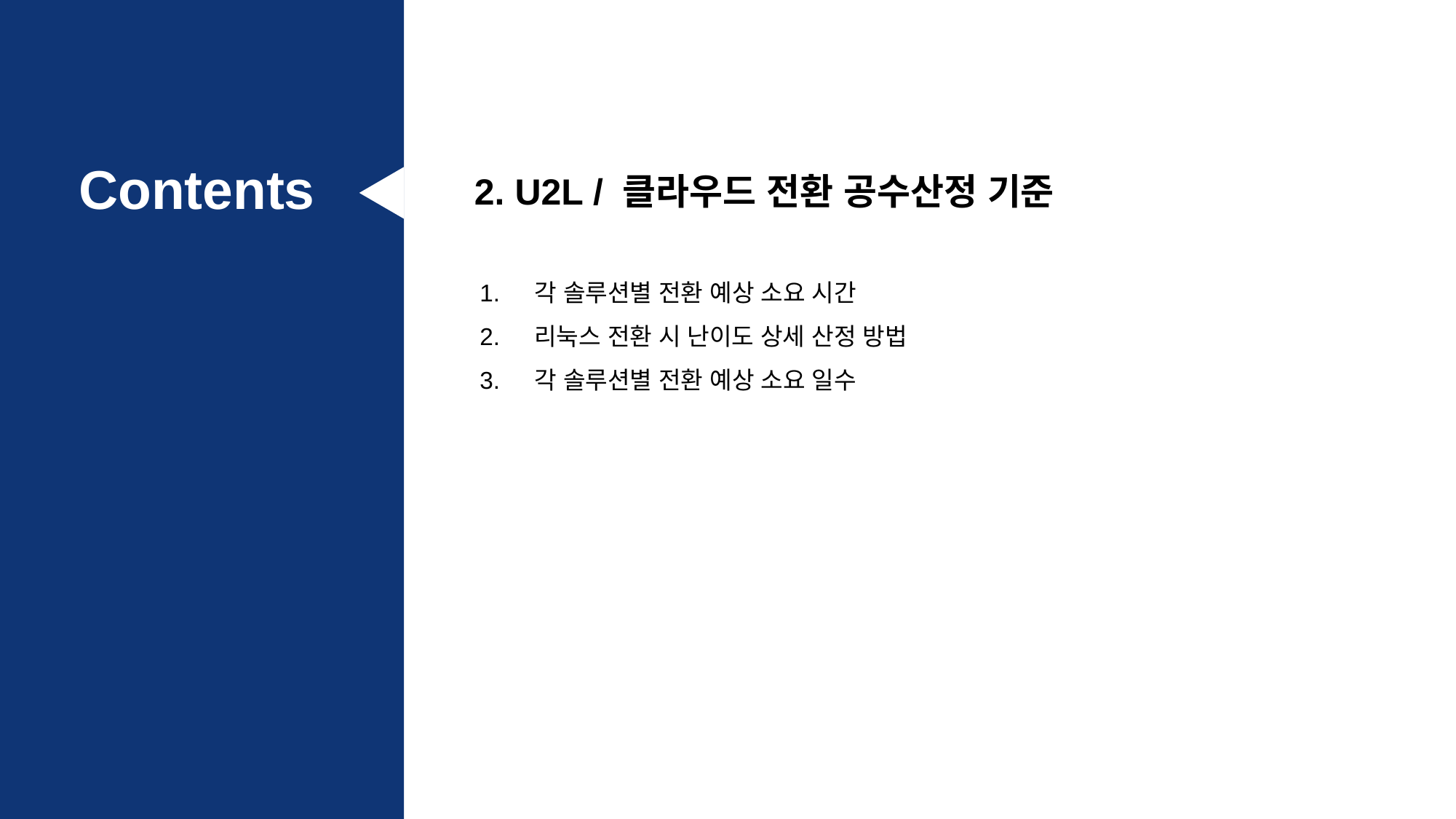

2. U2L / 클라우드 전환 공수산정 기준
각 솔루션별 전환 예상 소요 시간
리눅스 전환 시 난이도 상세 산정 방법
각 솔루션별 전환 예상 소요 일수